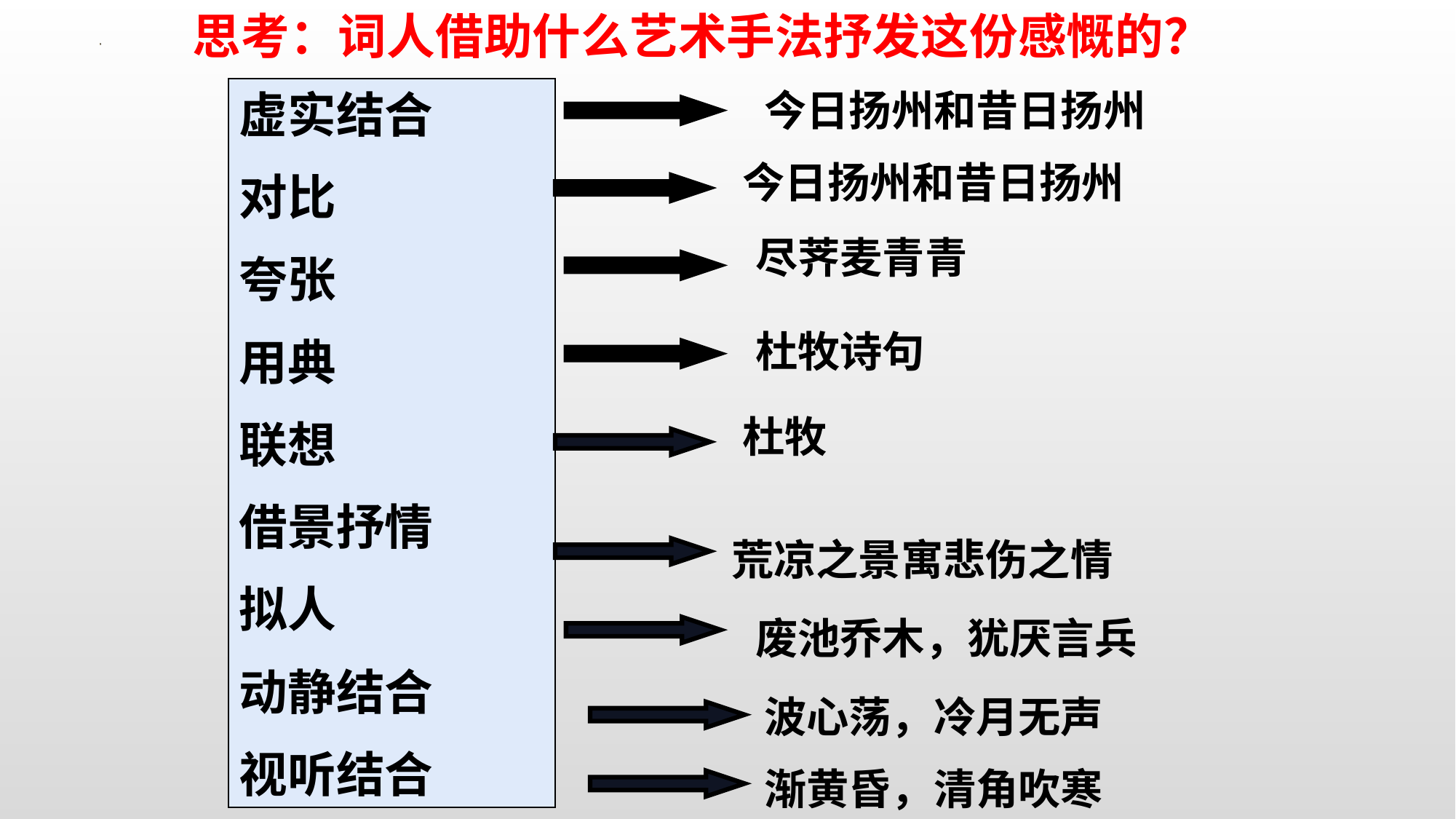

思考：词人借助什么艺术手法抒发这份感慨的？
今日扬州和昔日扬州
虚实结合
对比
夸张
用典
联想
借景抒情
拟人
动静结合
视听结合

今日扬州和昔日扬州

尽荠麦青青

杜牧诗句

杜牧

荒凉之景寓悲伤之情

废池乔木，犹厌言兵

波心荡，冷月无声

渐黄昏，清角吹寒